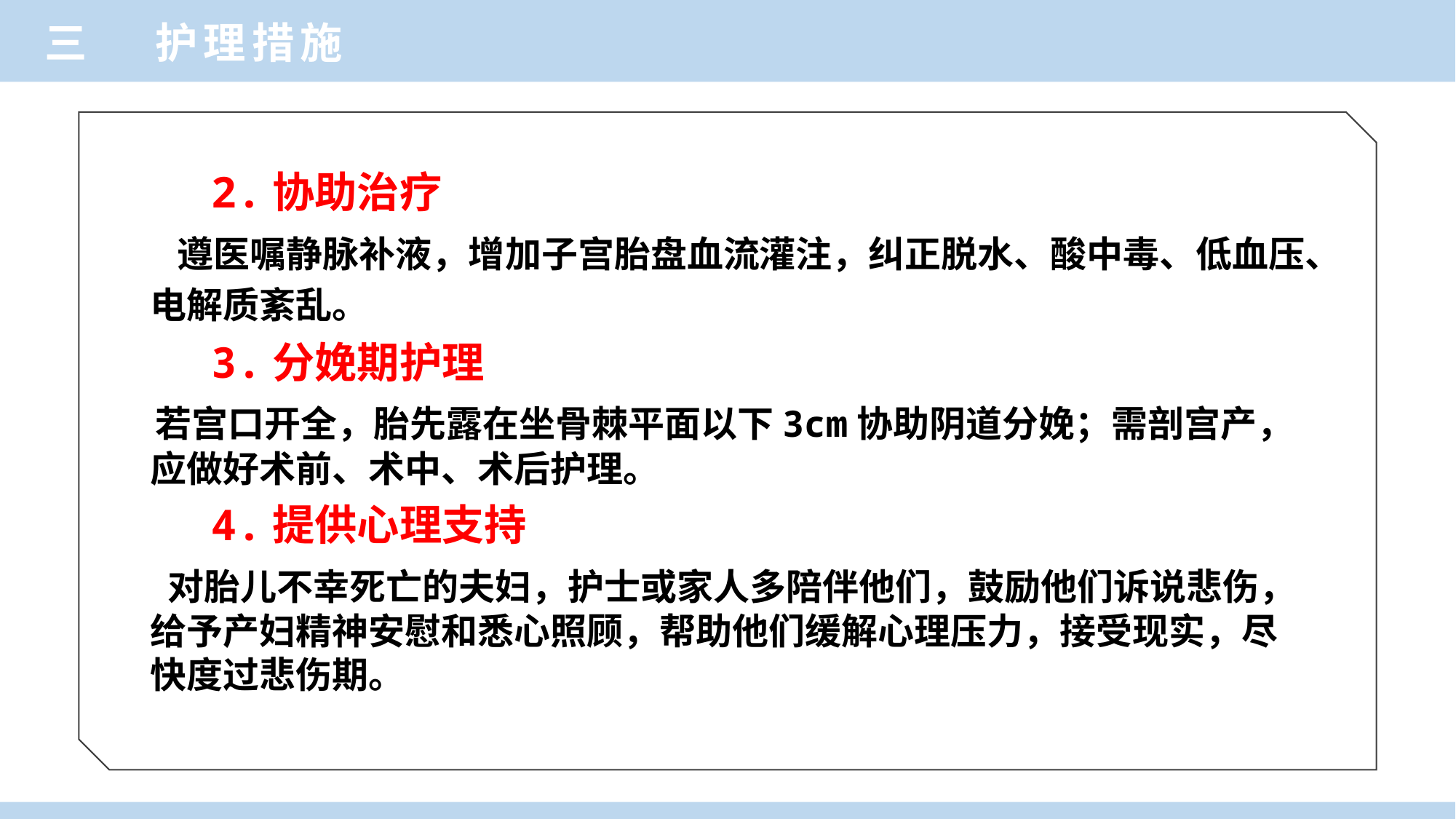

三    护理措施

    2.协助治疗
      遵医嘱静脉补液，增加子宫胎盘血流灌注，纠正脱水、酸中毒、低血压、电解质紊乱。
    3.分娩期护理
    若宫口开全，胎先露在坐骨棘平面以下3cm协助阴道分娩；需剖宫产，应做好术前、术中、术后护理。
    4.提供心理支持
     对胎儿不幸死亡的夫妇，护士或家人多陪伴他们，鼓励他们诉说悲伤，给予产妇精神安慰和悉心照顾，帮助他们缓解心理压力，接受现实，尽快度过悲伤期。